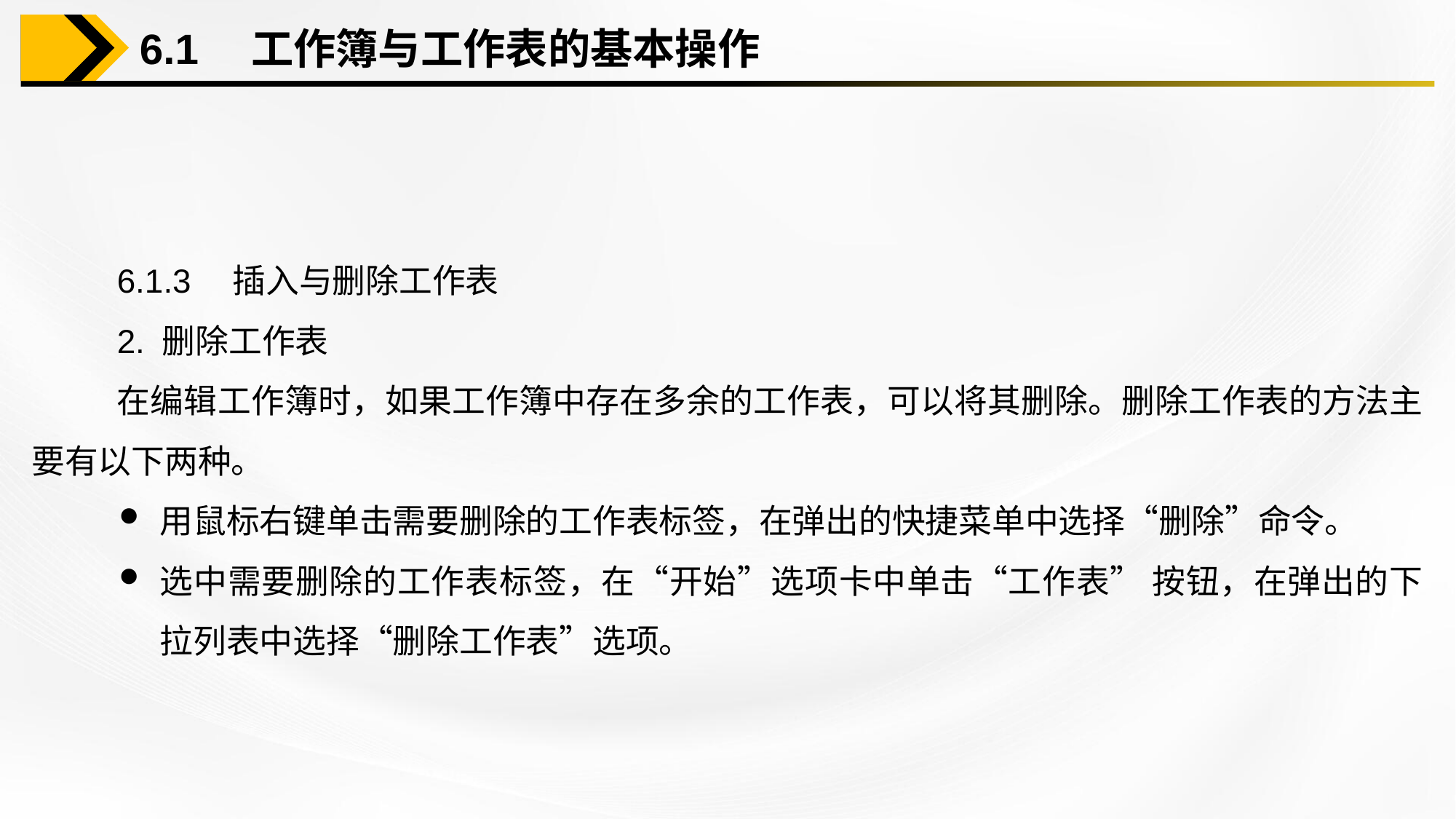

6.1　工作簿与工作表的基本操作
6.1.3　插入与删除工作表
2. 删除工作表
在编辑工作簿时，如果工作簿中存在多余的工作表，可以将其删除。删除工作表的方法主要有以下两种。
用鼠标右键单击需要删除的工作表标签，在弹出的快捷菜单中选择“删除”命令。
选中需要删除的工作表标签，在“开始”选项卡中单击“工作表” 按钮，在弹出的下拉列表中选择“删除工作表”选项。